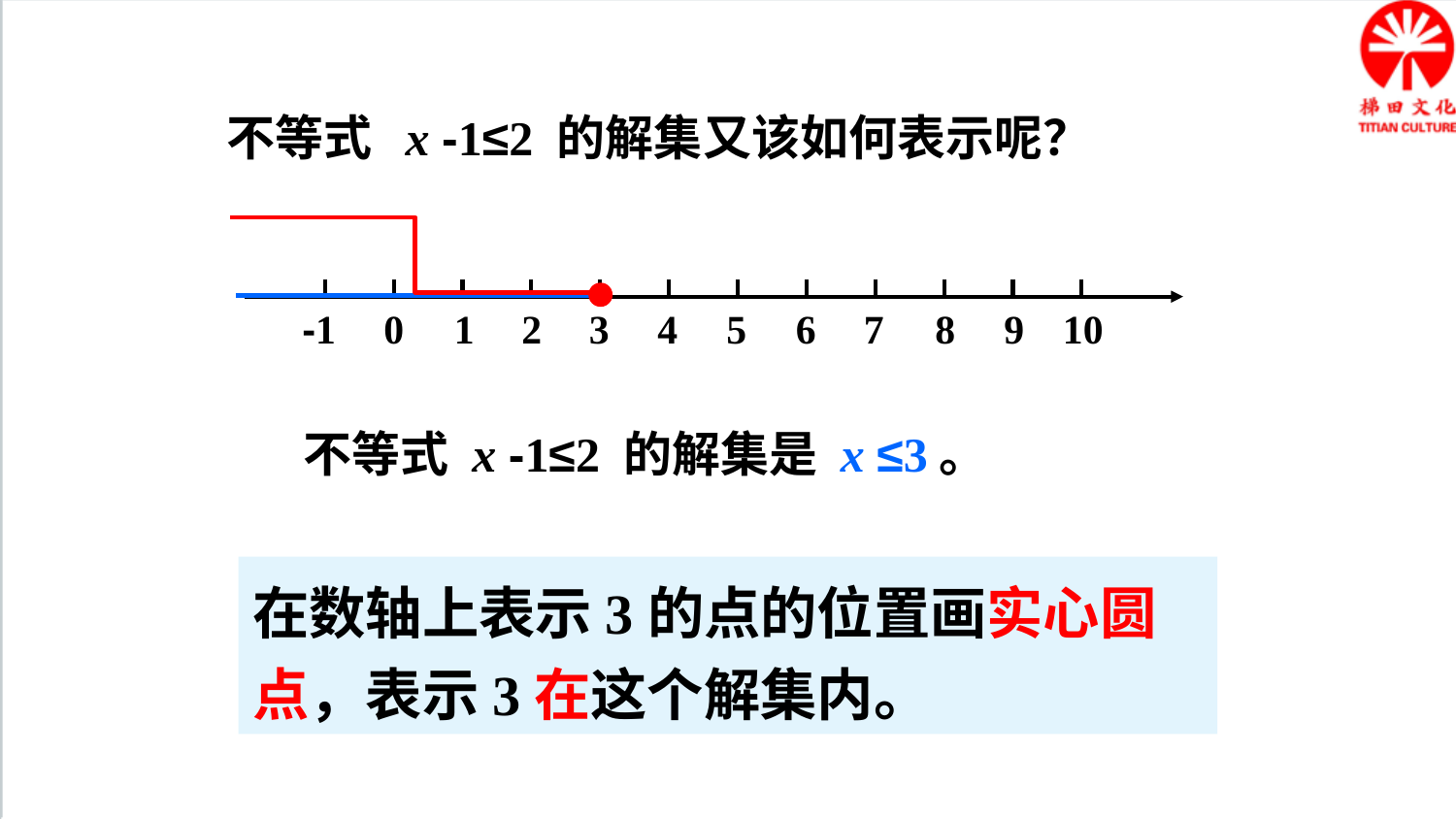

不等式  x -1≤2 的解集又该如何表示呢？
-1
0
1
2
3
4
5
6
7
8
9
10

不等式 x -1≤2 的解集是 x ≤3。
在数轴上表示3的点的位置画实心圆点，表示3在这个解集内。